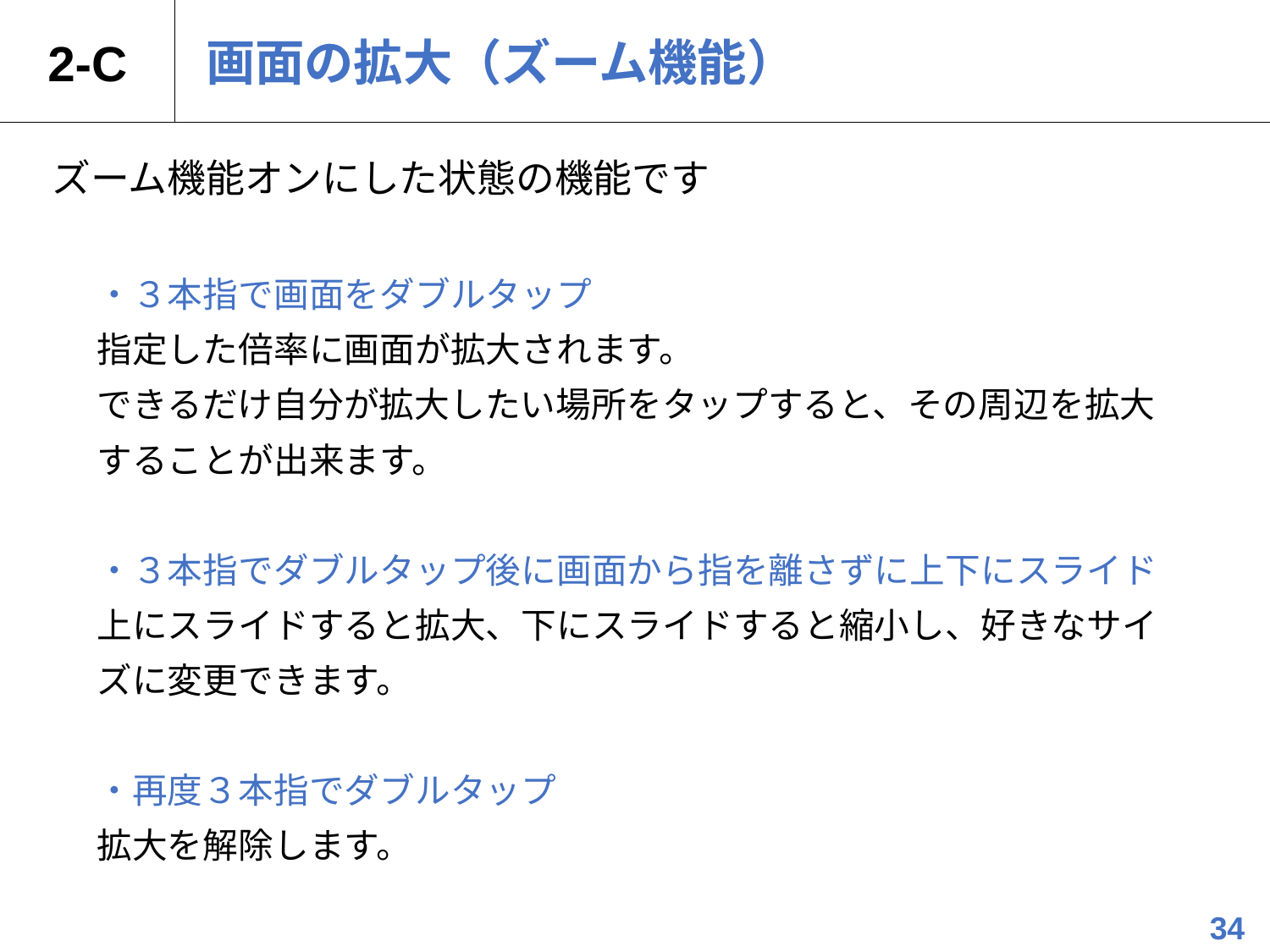

# 2-C
画面の拡大（ズーム機能）
ズーム機能オンにした状態の機能です
・３本指で画面をダブルタップ
指定した倍率に画面が拡大されます。
できるだけ自分が拡大したい場所をタップすると、その周辺を拡大することが出来ます。

・３本指でダブルタップ後に画面から指を離さずに上下にスライド
上にスライドすると拡大、下にスライドすると縮小し、好きなサイズに変更できます。

・再度３本指でダブルタップ
拡大を解除します。
34